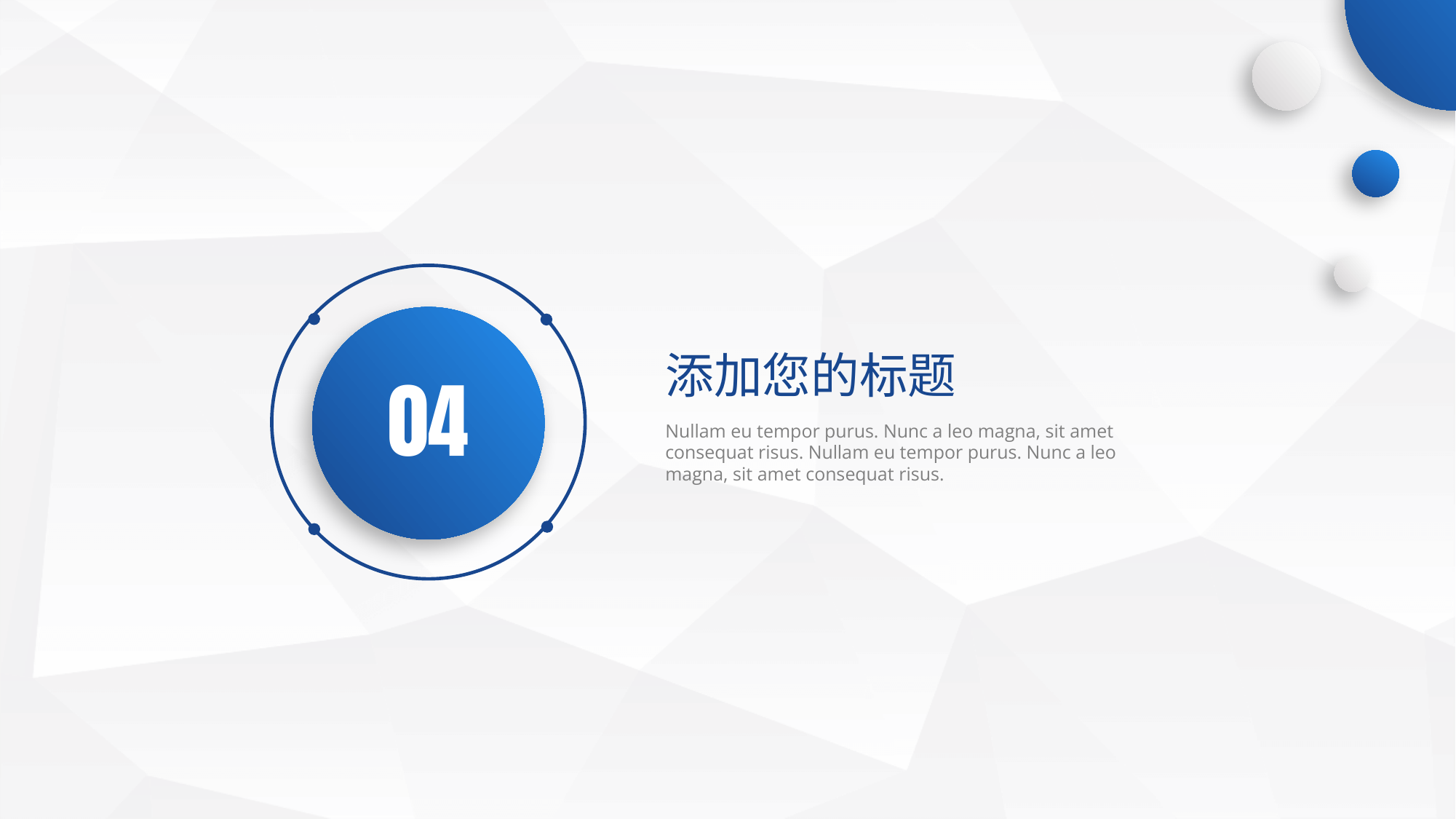

04

添加您的标题
Nullam eu tempor purus. Nunc a leo magna, sit amet consequat risus. Nullam eu tempor purus. Nunc a leo magna, sit amet consequat risus.